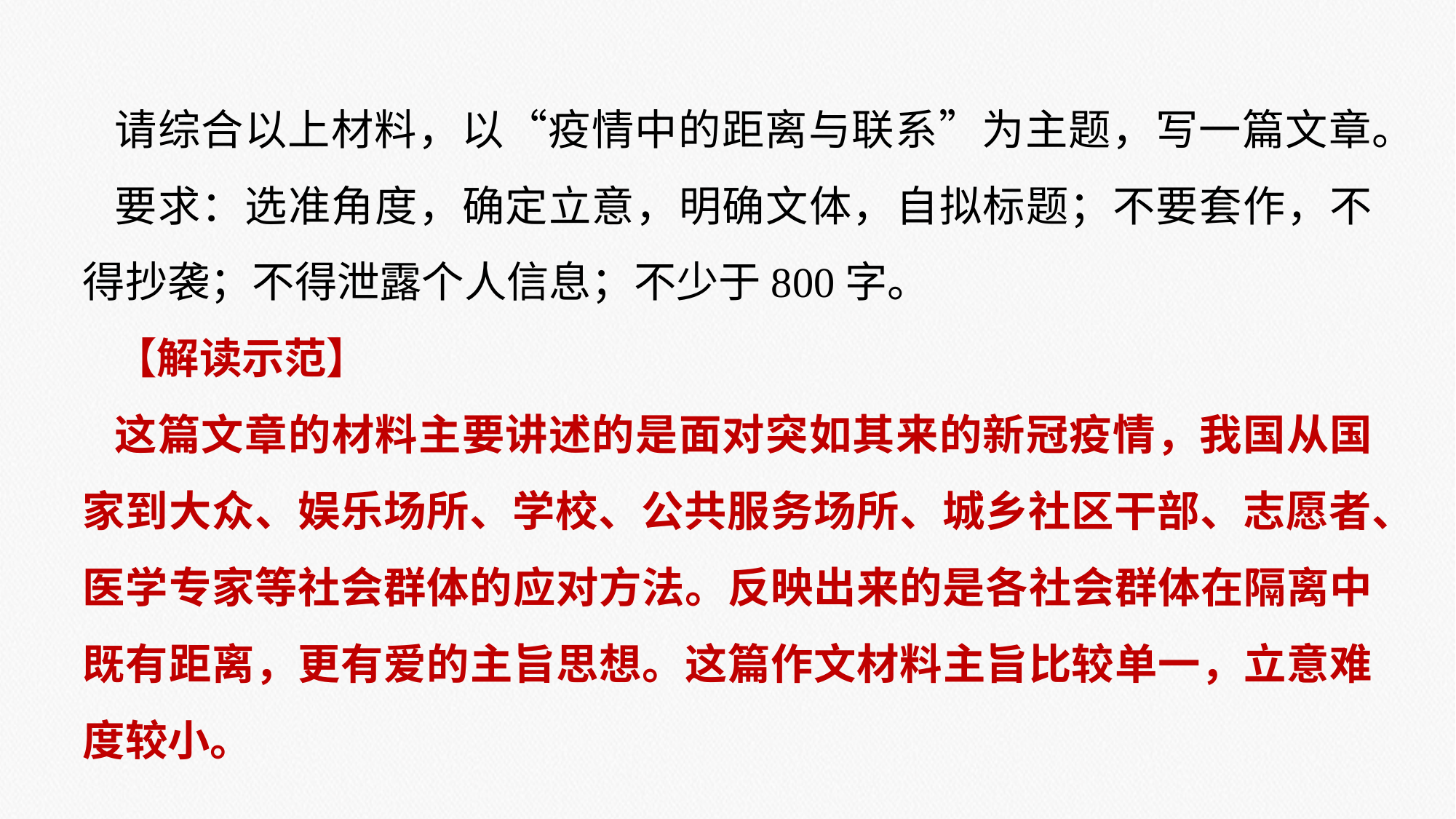

请综合以上材料，以“疫情中的距离与联系”为主题，写一篇文章。
要求：选准角度，确定立意，明确文体，自拟标题；不要套作，不得抄袭；不得泄露个人信息；不少于800字。
【解读示范】
这篇文章的材料主要讲述的是面对突如其来的新冠疫情，我国从国家到大众、娱乐场所、学校、公共服务场所、城乡社区干部、志愿者、医学专家等社会群体的应对方法。反映出来的是各社会群体在隔离中既有距离，更有爱的主旨思想。这篇作文材料主旨比较单一，立意难度较小。